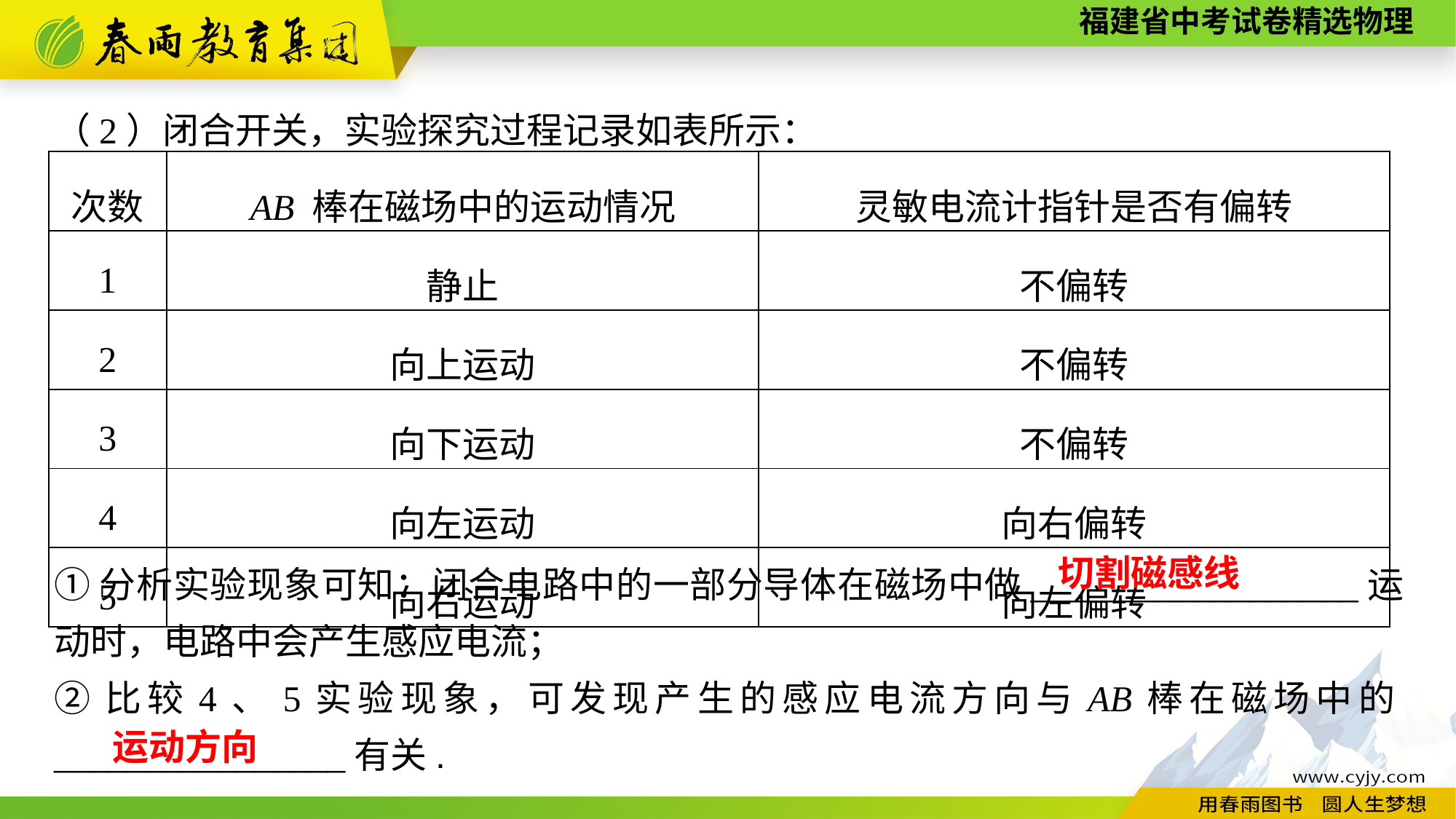

（2）闭合开关，实验探究过程记录如表所示：

①分析实验现象可知：闭合电路中的一部分导体在磁场中做__________________运动时，电路中会产生感应电流；
②比较4、5实验现象，可发现产生的感应电流方向与AB棒在磁场中的________________有关.
| 次数 | AB 棒在磁场中的运动情况 | 灵敏电流计指针是否有偏转 |
| --- | --- | --- |
| 1 | 静止 | 不偏转 |
| 2 | 向上运动 | 不偏转 |
| 3 | 向下运动 | 不偏转 |
| 4 | 向左运动 | 向右偏转 |
| 5 | 向右运动 | 向左偏转 |
切割磁感线
运动方向